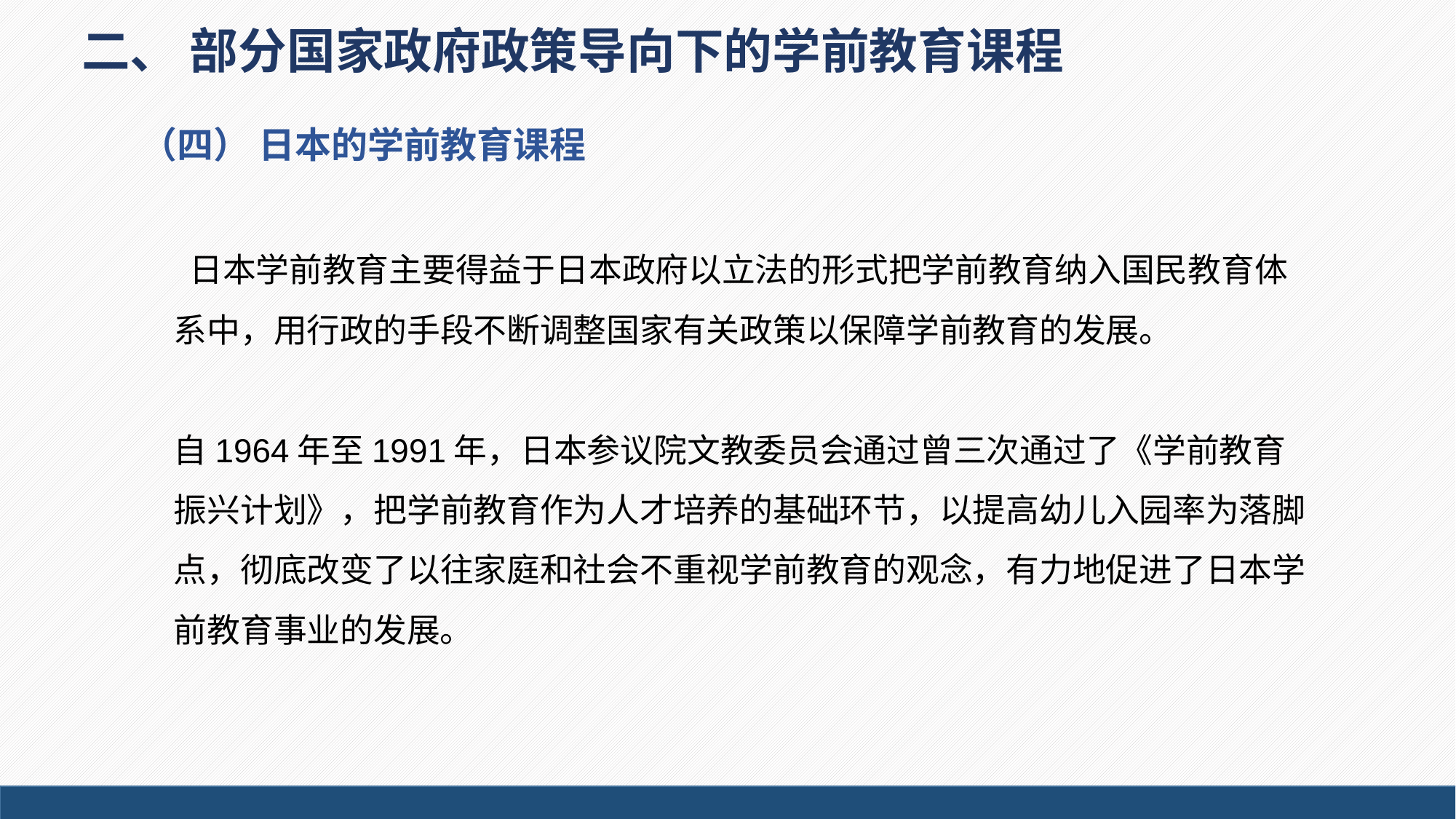

二、 部分国家政府政策导向下的学前教育课程
（四） 日本的学前教育课程
 日本学前教育主要得益于日本政府以立法的形式把学前教育纳入国民教育体系中，用行政的手段不断调整国家有关政策以保障学前教育的发展。

自1964年至1991年，日本参议院文教委员会通过曾三次通过了《学前教育振兴计划》，把学前教育作为人才培养的基础环节，以提高幼儿入园率为落脚点，彻底改变了以往家庭和社会不重视学前教育的观念，有力地促进了日本学前教育事业的发展。